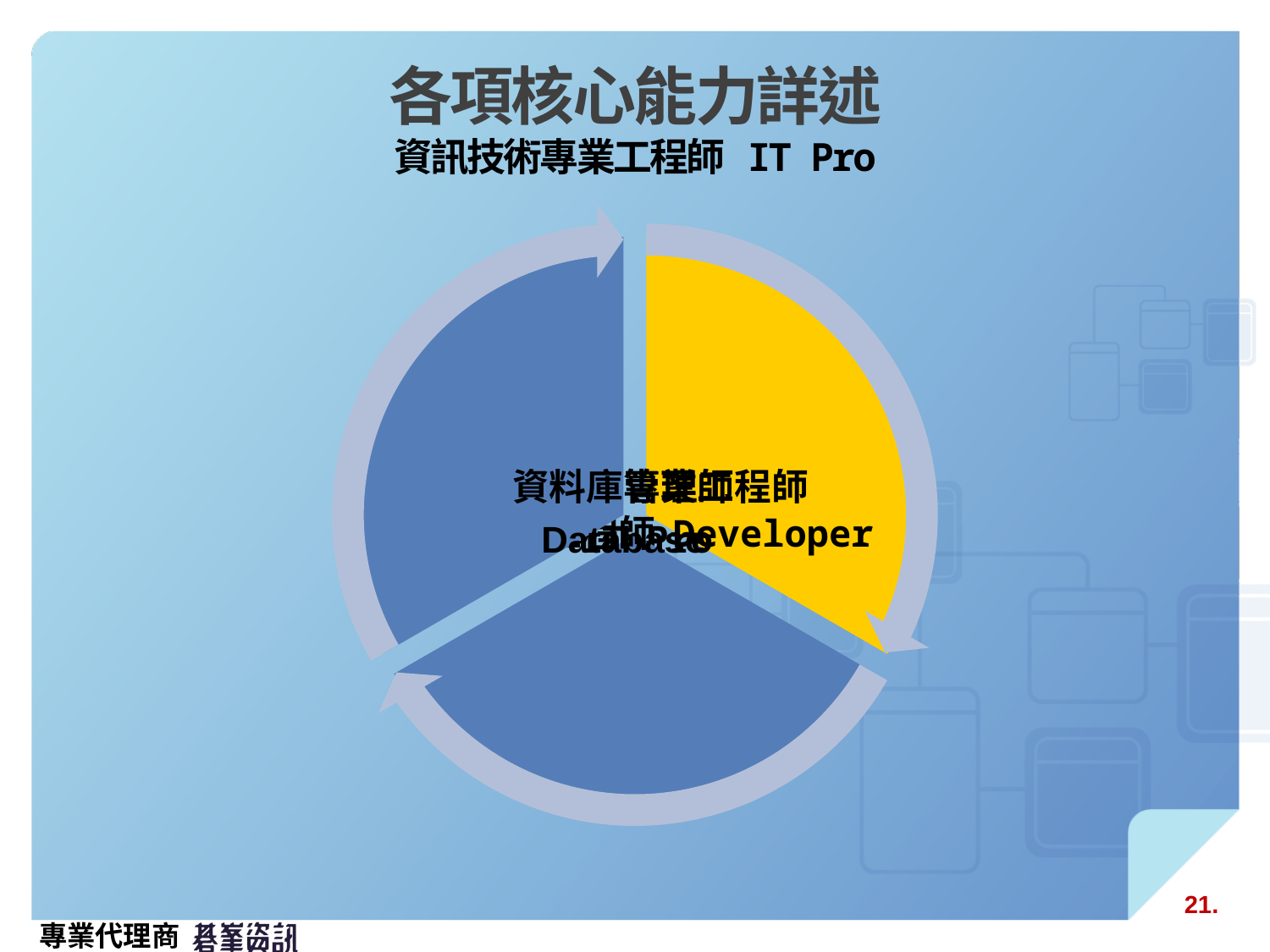

# 各項核心能力詳述 資訊技術專業工程師  IT Pro
資訊技術專業工程師
IT Pro
系統開發工程師 Developer
資料庫管理師
Database
21.